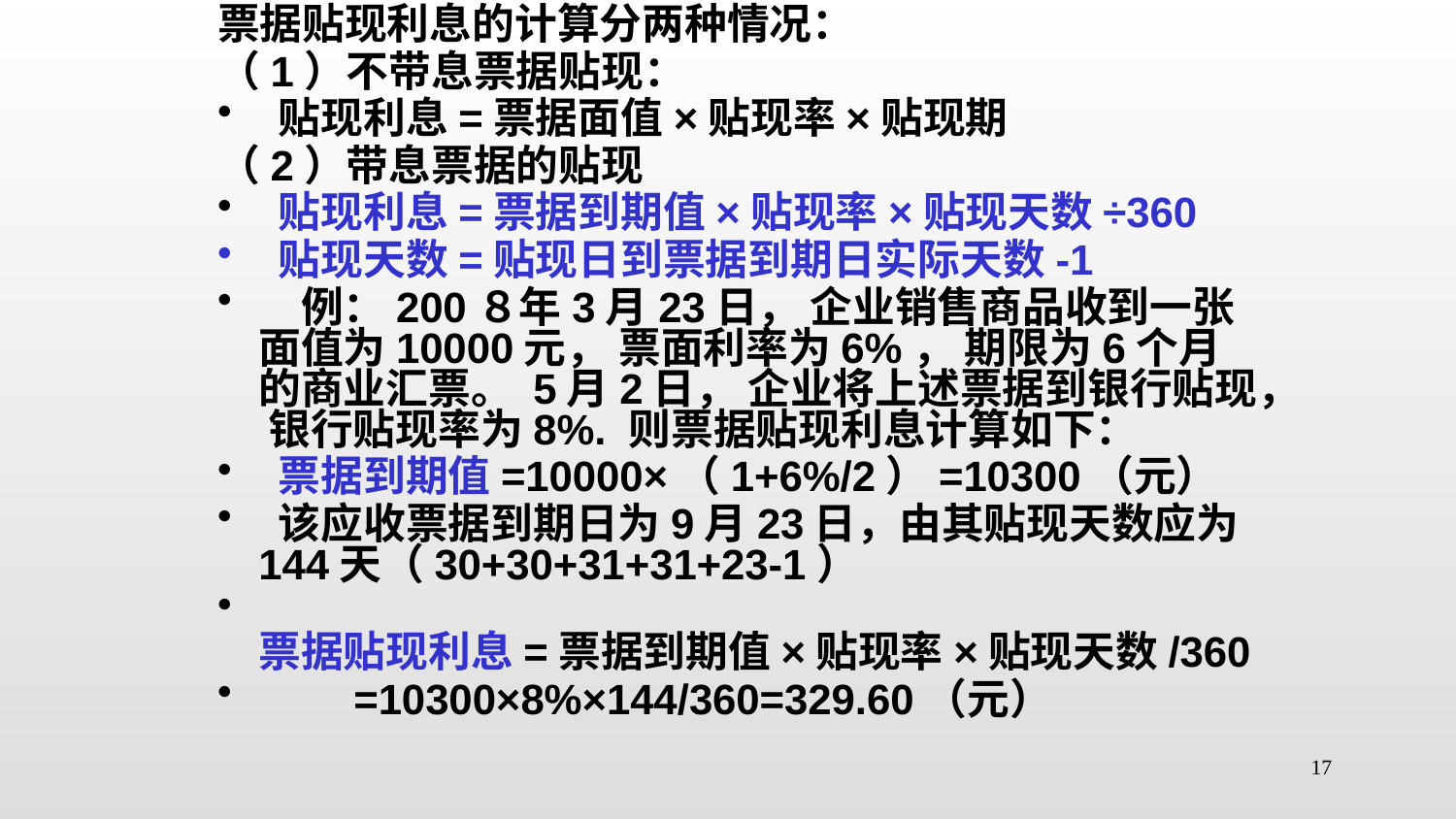

票据贴现利息的计算分两种情况：
（1）不带息票据贴现：
 贴现利息=票据面值×贴现率×贴现期
（2）带息票据的贴现
 贴现利息=票据到期值×贴现率×贴现天数÷360
 贴现天数=贴现日到票据到期日实际天数-1
　例：200８年3月23日， 企业销售商品收到一张面值为10000元， 票面利率为6%， 期限为6个月的商业汇票。 5月2日， 企业将上述票据到银行贴现， 银行贴现率为8%. 则票据贴现利息计算如下：
 票据到期值=10000×（1+6%/2）=10300（元）
 该应收票据到期日为9月23日，由其贴现天数应为144天（30+30+31+31+23-1）
 票据贴现利息=票据到期值×贴现率×贴现天数/360
　　=10300×8%×144/360=329.60（元）
17